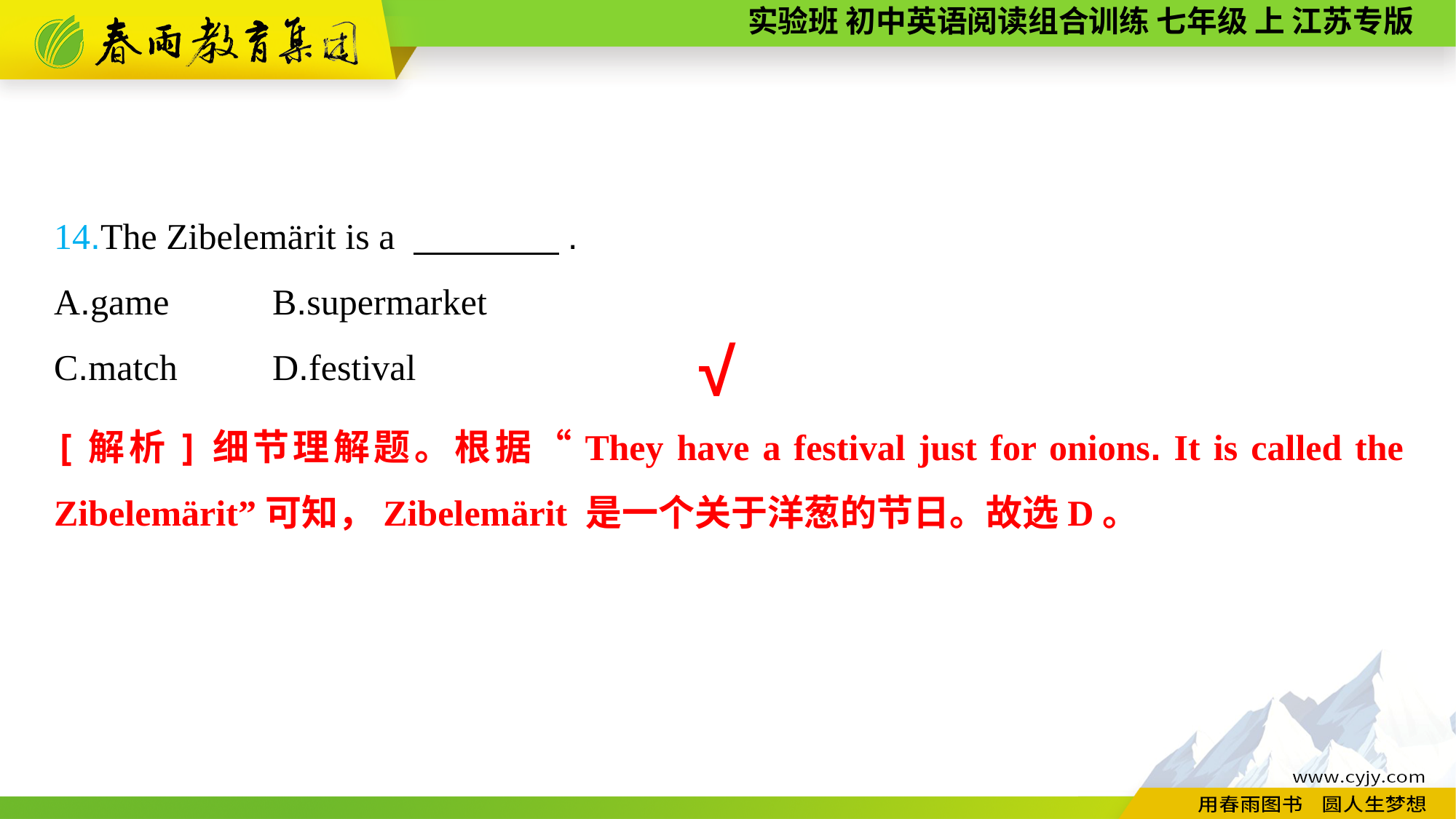

14.The Zibelemärit is a 　　　　.
A.game	B.supermarket
C.match	D.festival
√
[解析]细节理解题。根据“They have a festival just for onions. It is called the Zibelemärit”可知，Zibelemärit 是一个关于洋葱的节日。故选D。